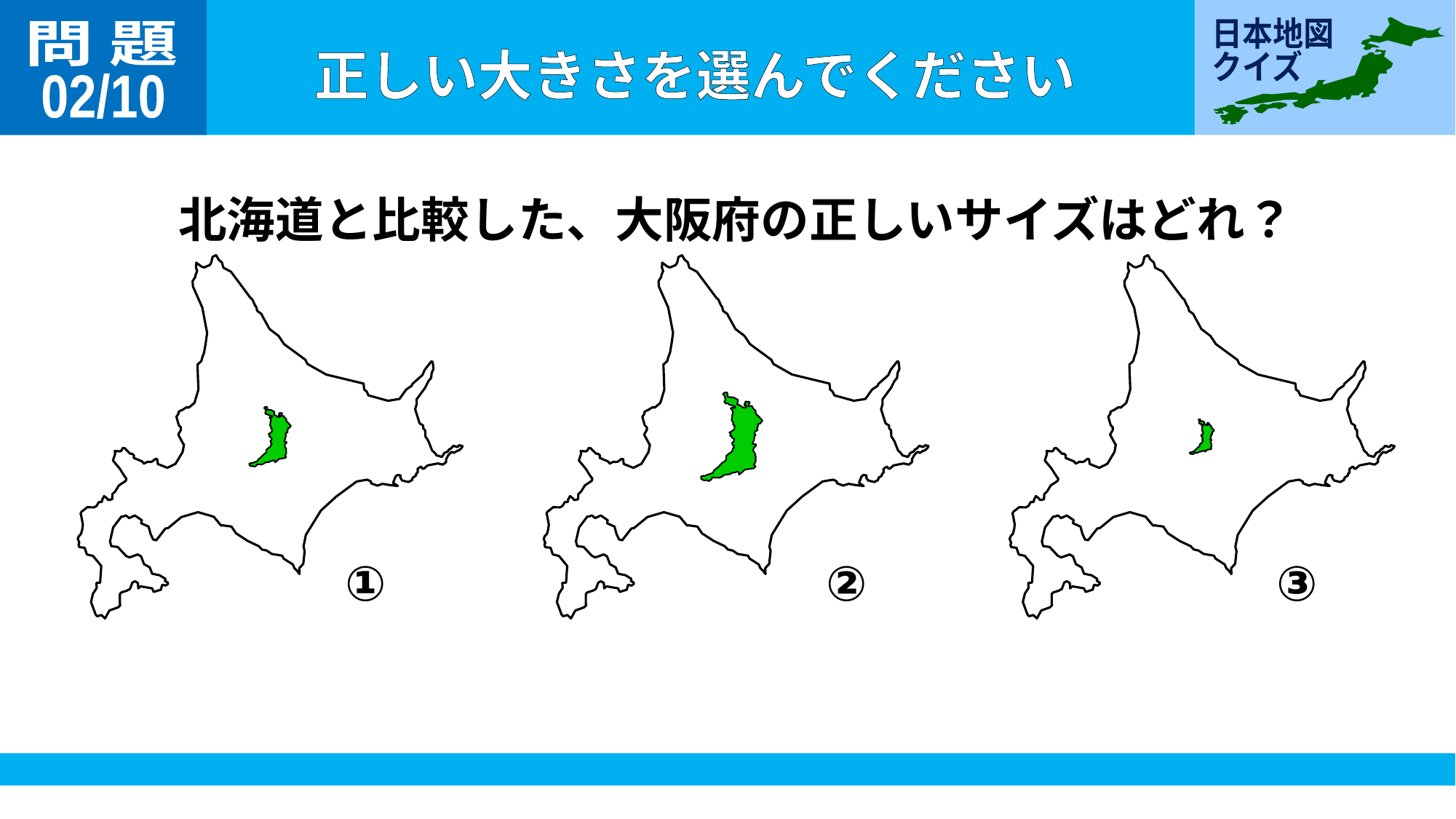

問 題
02/10
北海道と比較した、大阪府の正しいサイズはどれ？

①
②
③